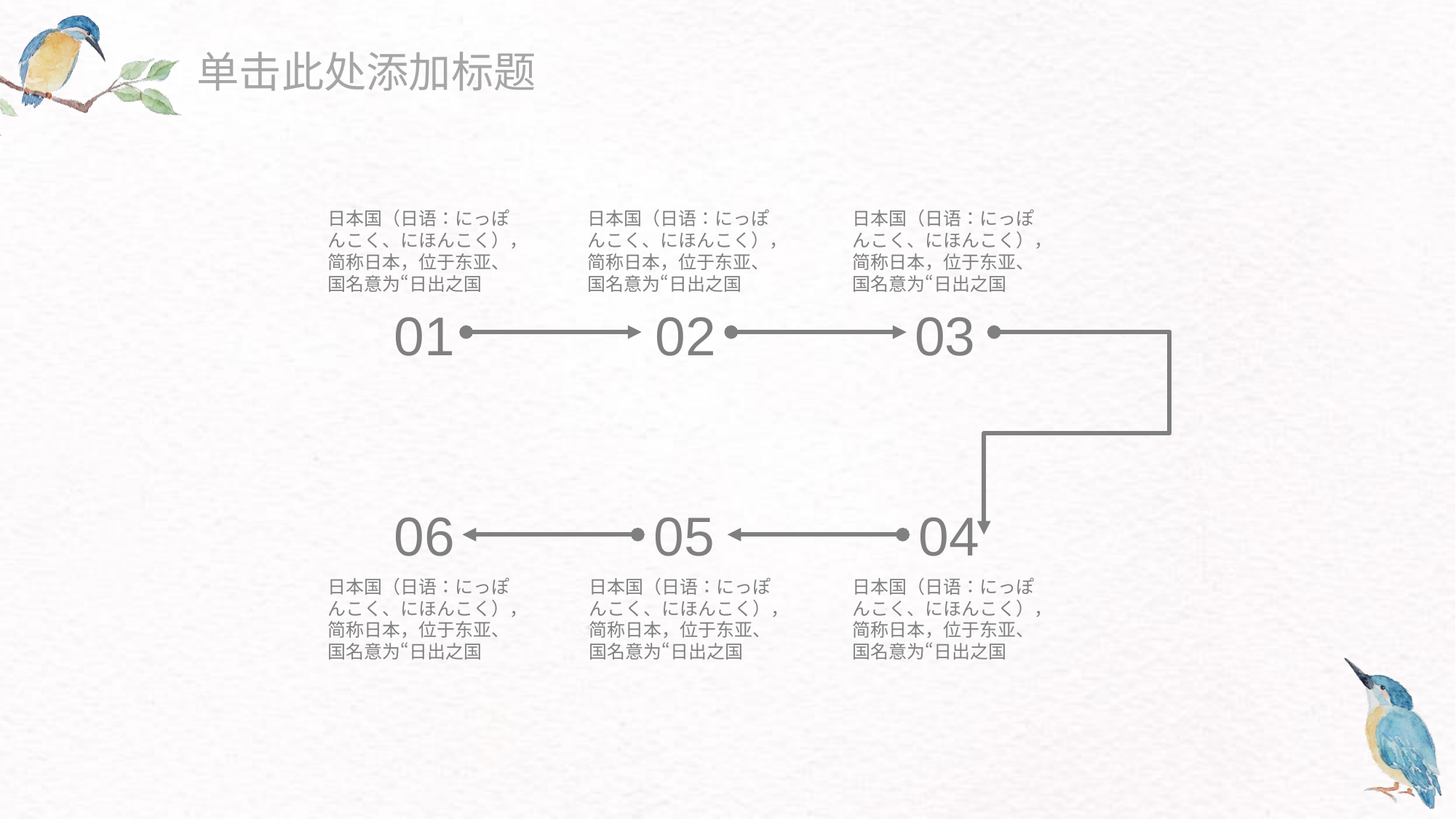

单击此处添加标题
日本国（日语：にっぽんこく、にほんこく），简称日本，位于东亚、国名意为“日出之国
日本国（日语：にっぽんこく、にほんこく），简称日本，位于东亚、国名意为“日出之国
日本国（日语：にっぽんこく、にほんこく），简称日本，位于东亚、国名意为“日出之国
01
02
03
06
05
04
日本国（日语：にっぽんこく、にほんこく），简称日本，位于东亚、国名意为“日出之国
日本国（日语：にっぽんこく、にほんこく），简称日本，位于东亚、国名意为“日出之国
日本国（日语：にっぽんこく、にほんこく），简称日本，位于东亚、国名意为“日出之国